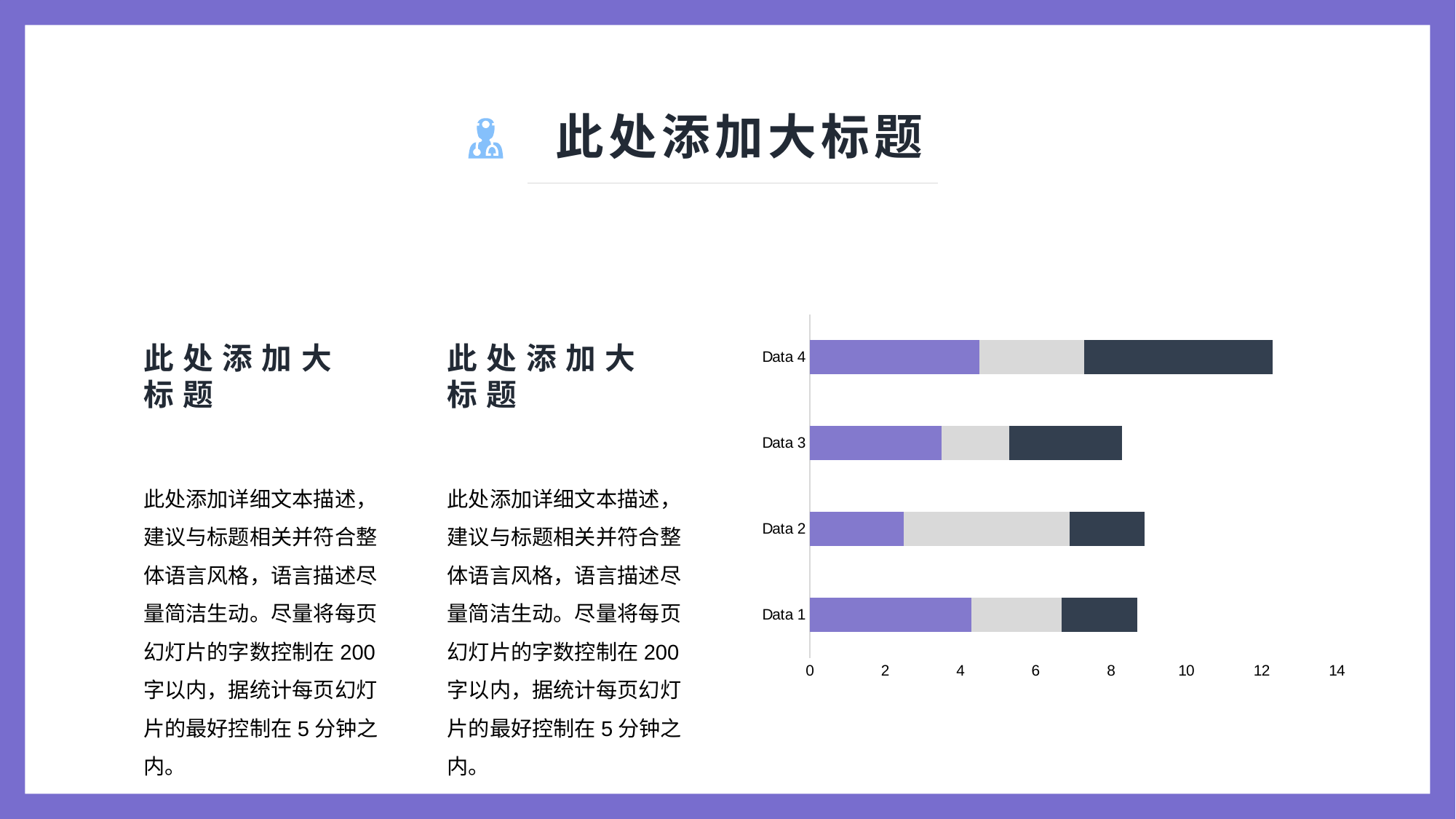

此处添加大标题

### Chart

| Category | Series 1 | Series 2 | Series 3 |
|---|---|---|---|
| Data 1 | 4.3 | 2.4 | 2.0 |
| Data 2 | 2.5 | 4.4 | 2.0 |
| Data 3 | 3.5 | 1.8 | 3.0 |
| Data 4 | 4.5 | 2.8 | 5.0 |
此处添加大标题
此处添加大标题
此处添加详细文本描述，建议与标题相关并符合整体语言风格，语言描述尽量简洁生动。尽量将每页幻灯片的字数控制在200字以内，据统计每页幻灯片的最好控制在5分钟之内。
此处添加详细文本描述，建议与标题相关并符合整体语言风格，语言描述尽量简洁生动。尽量将每页幻灯片的字数控制在200字以内，据统计每页幻灯片的最好控制在5分钟之内。